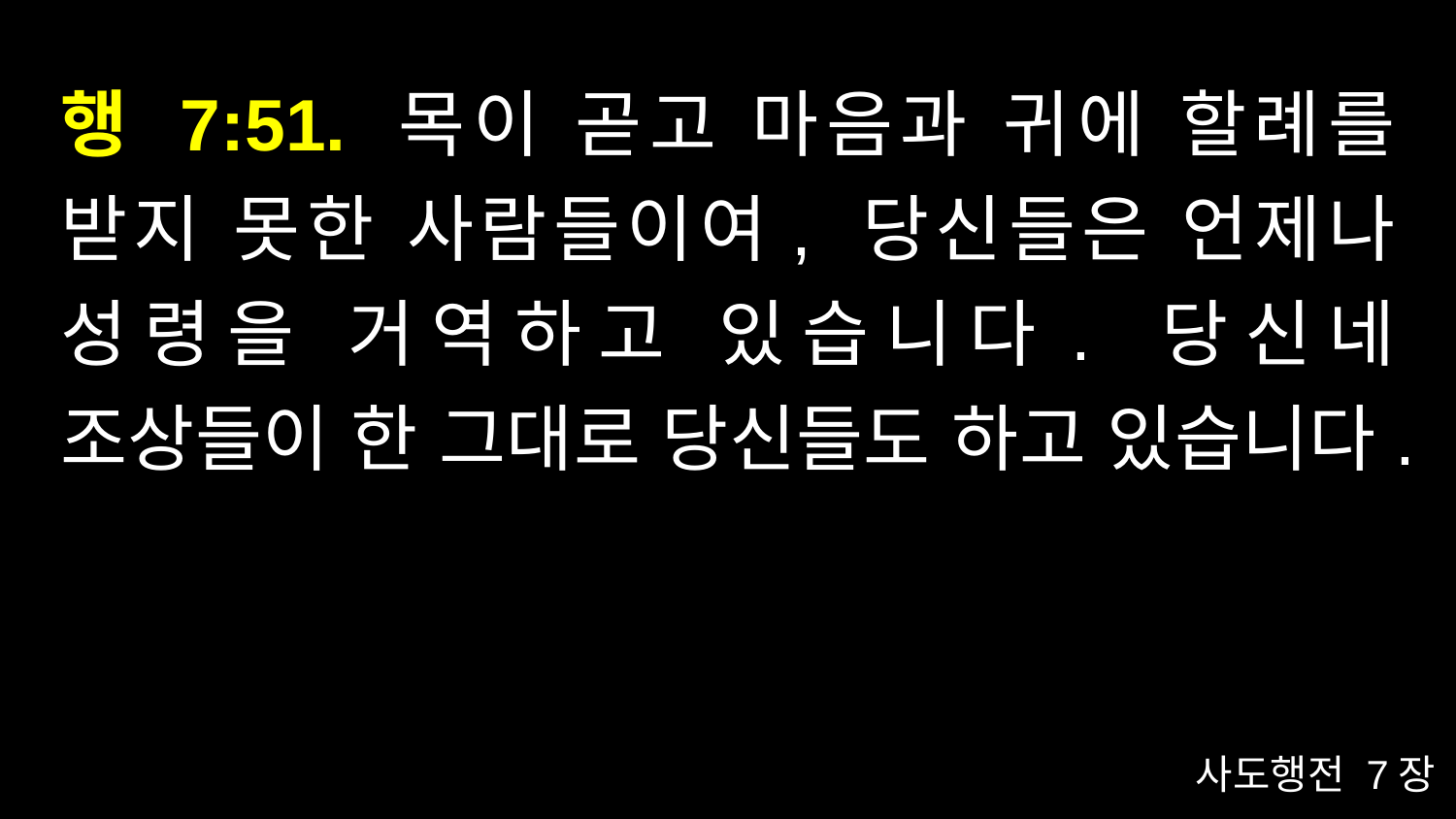

# 행 7:51. 목이 곧고 마음과 귀에 할례를 받지 못한 사람들이여, 당신들은 언제나 성령을 거역하고 있습니다. 당신네 조상들이 한 그대로 당신들도 하고 있습니다.
사도행전 7장